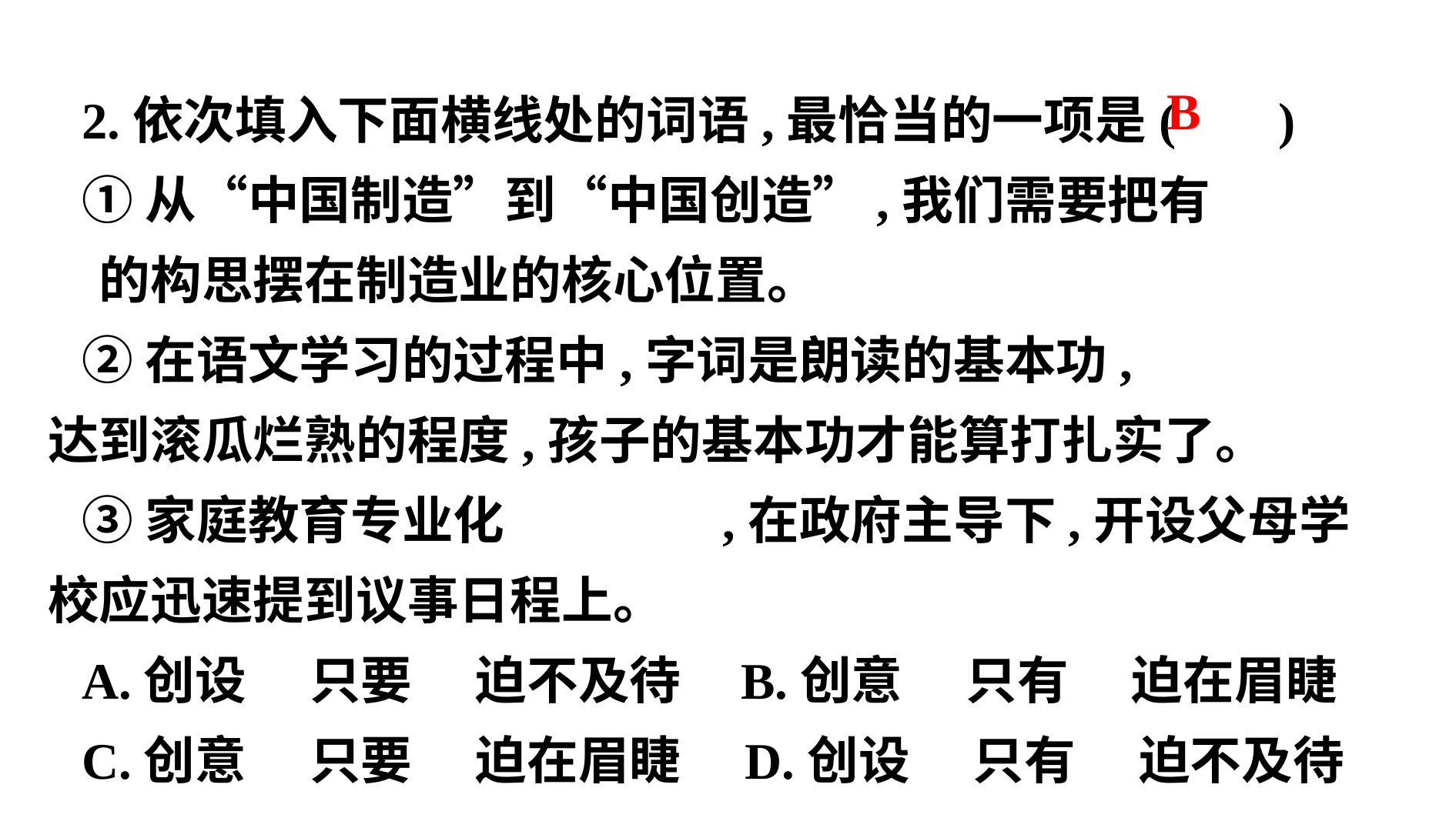

2.依次填入下面横线处的词语,最恰当的一项是(        )
①从“中国制造”到“中国创造”,我们需要把有　　　　的构思摆在制造业的核心位置。
②在语文学习的过程中,字词是朗读的基本功,　　　　达到滚瓜烂熟的程度,孩子的基本功才能算打扎实了。
③家庭教育专业化　　　　,在政府主导下,开设父母学校应迅速提到议事日程上。
A.创设　 只要　 迫不及待	B.创意　 只有　 迫在眉睫
C.创意　 只要　 迫在眉睫　D.创设　 只有　 迫不及待
   B